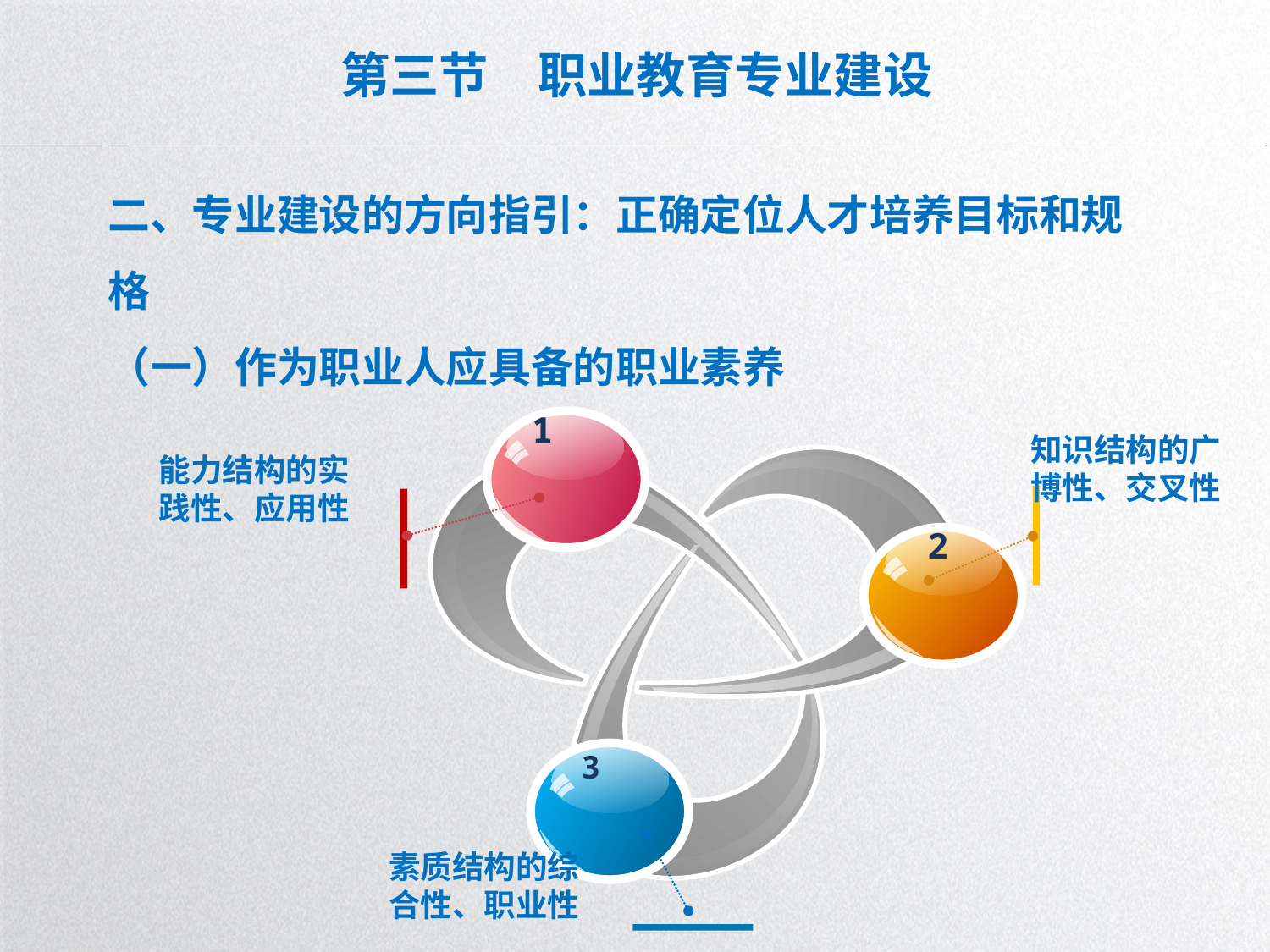

# 第三节　职业教育专业建设
二、专业建设的方向指引：正确定位人才培养目标和规格
（一）作为职业人应具备的职业素养
1

知识结构的广博性、交叉性
能力结构的实践性、应用性
2
3
素质结构的综合性、职业性